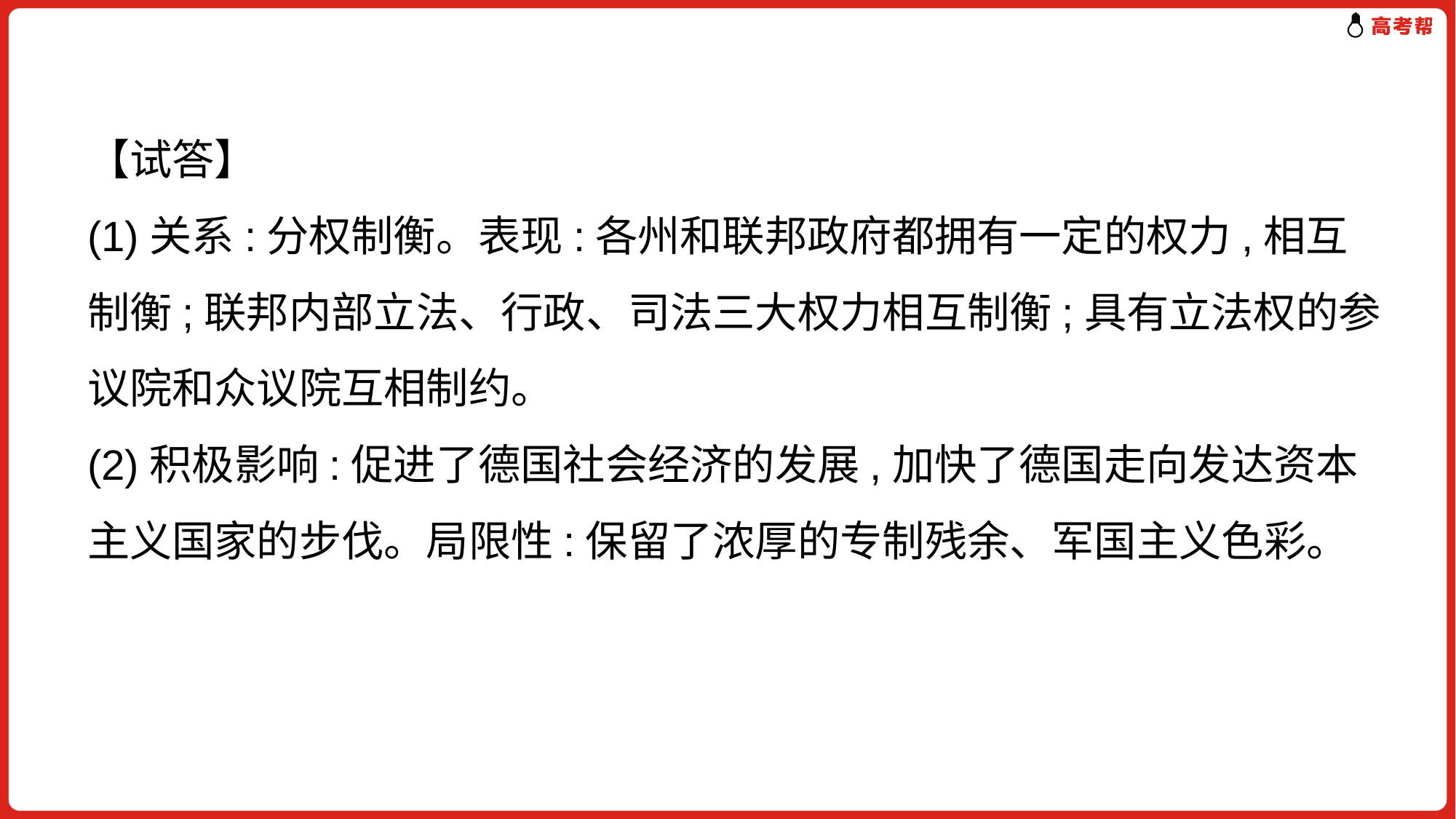

【试答】
(1)关系:分权制衡。表现:各州和联邦政府都拥有一定的权力,相互制衡;联邦内部立法、行政、司法三大权力相互制衡;具有立法权的参议院和众议院互相制约。
(2)积极影响:促进了德国社会经济的发展,加快了德国走向发达资本主义国家的步伐。局限性:保留了浓厚的专制残余、军国主义色彩。